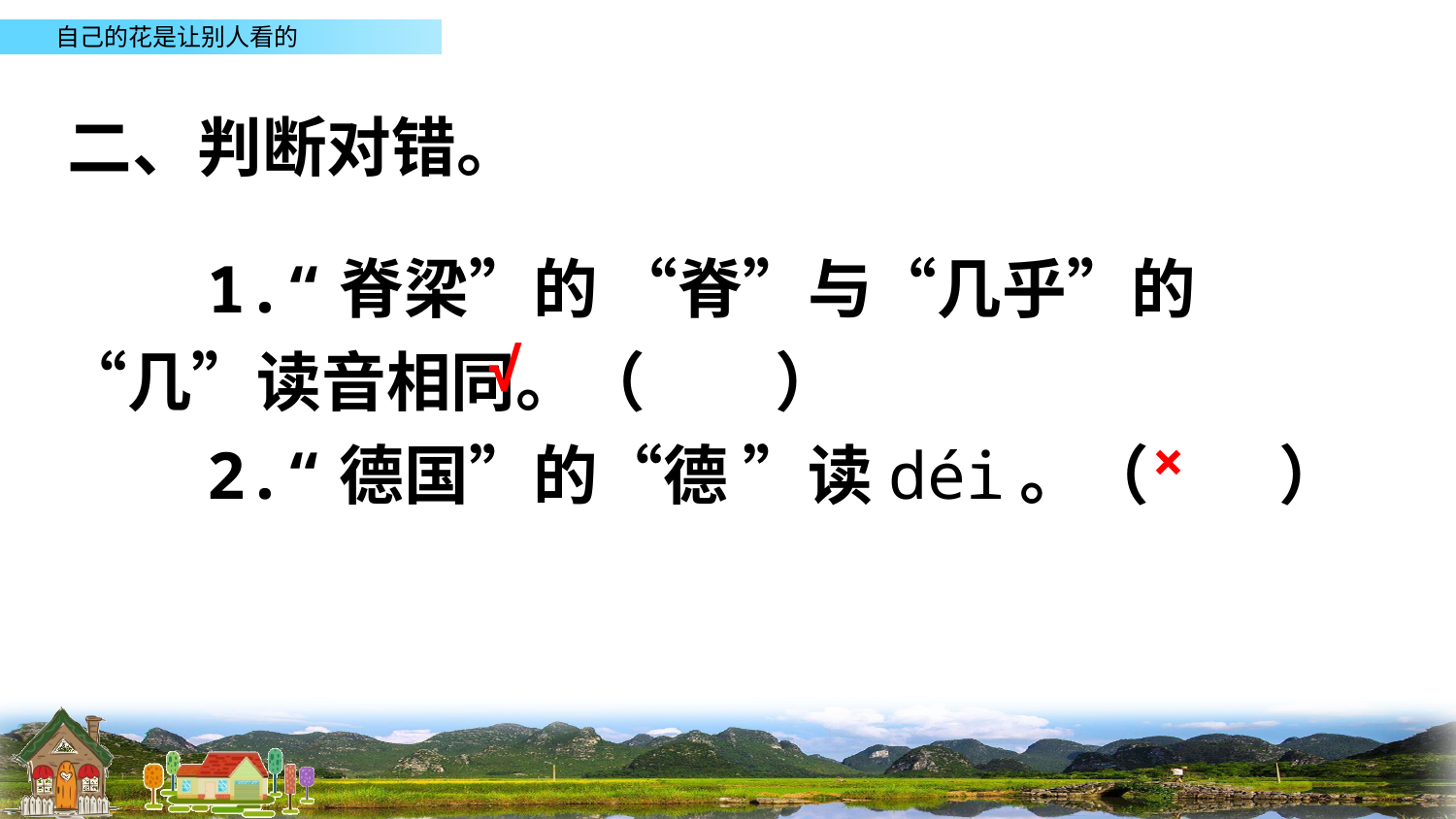

二、判断对错。
　　1.“脊梁”的 “脊”与“几乎”的“几”读音相同。（　　）
　　2.“德国”的“德 ”读déi。（　　）
√
×